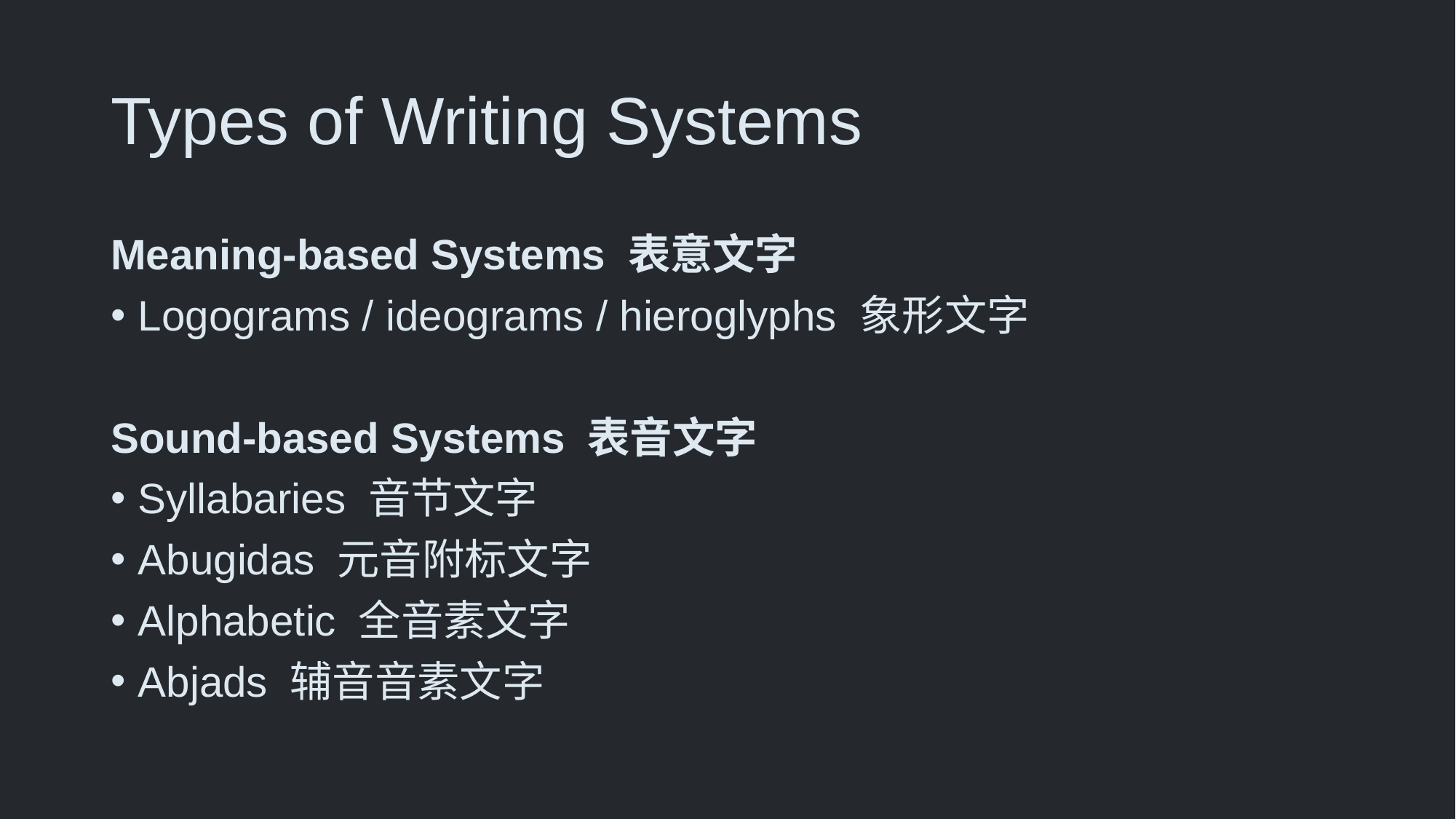

Types of Writing Systems
Meaning-based Systems 表意文字
Logograms / ideograms / hieroglyphs 象形文字

Sound-based Systems 表音文 字
Syllabaries 音节文字
Abugidas 元音附标文字
Alphabetic 全音素文字
Abjads 辅音音素文字